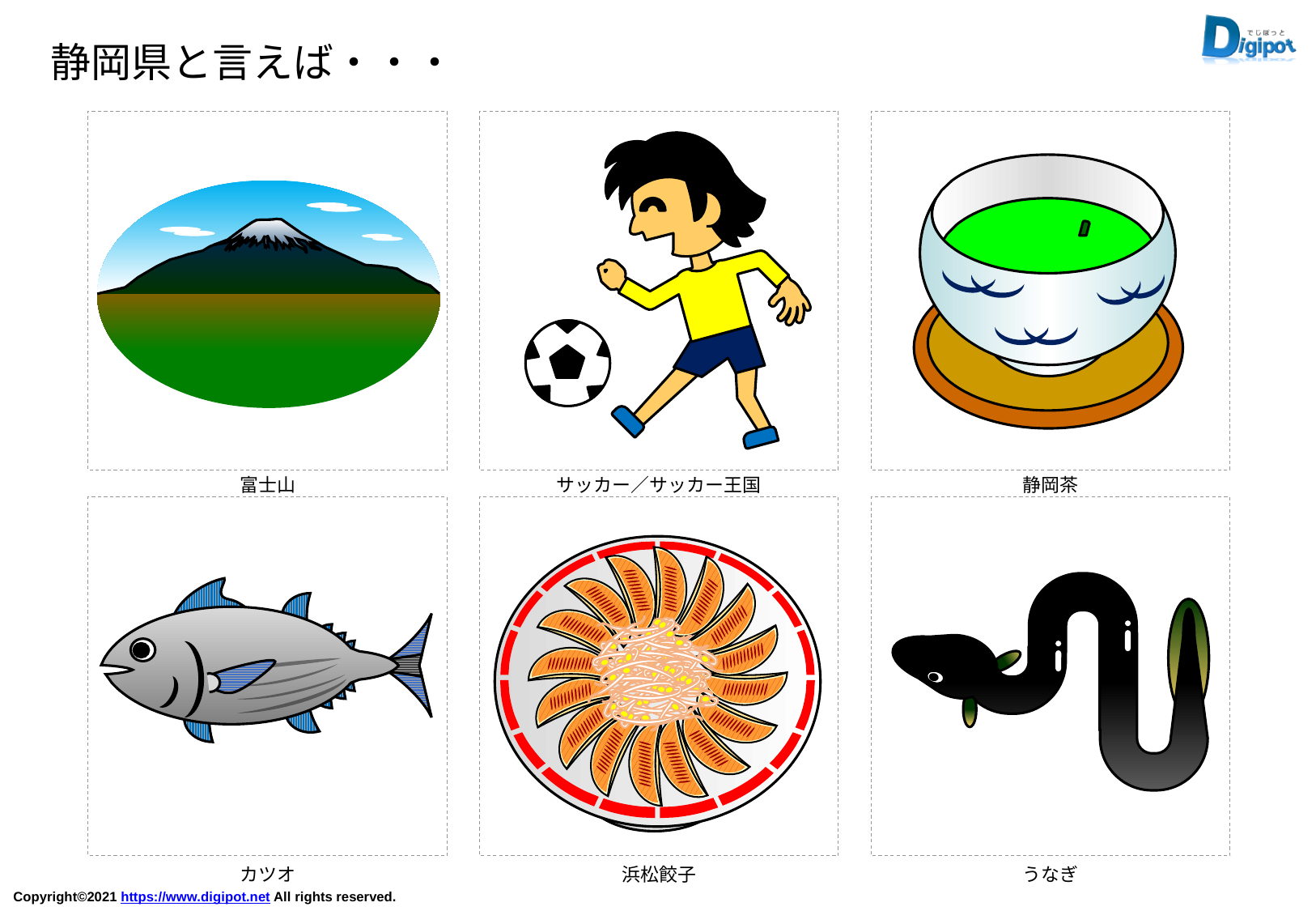

静岡県と言えば・・・

富士山
サッカー／サッカー王国
静岡茶

カツオ
浜松餃子
うなぎ